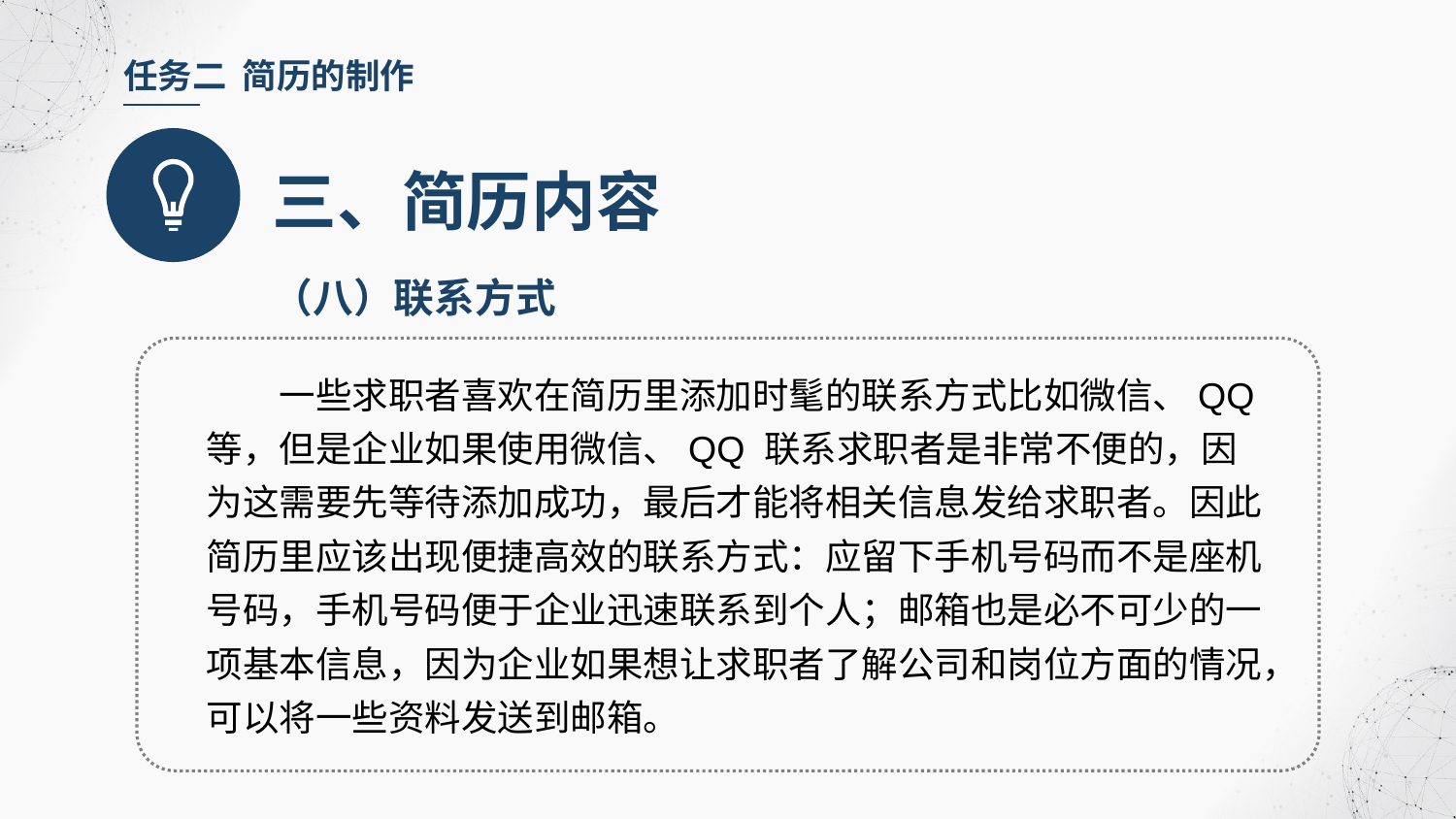

任务二  简历的制作

三、简历内容
（八）联系方式

一些求职者喜欢在简历里添加时髦的联系方式比如微信、QQ 等，但是企业如果使用微信、QQ 联系求职者是非常不便的，因为这需要先等待添加成功，最后才能将相关信息发给求职者。因此简历里应该出现便捷高效的联系方式：应留下手机号码而不是座机号码，手机号码便于企业迅速联系到个人；邮箱也是必不可少的一项基本信息，因为企业如果想让求职者了解公司和岗位方面的情况，可以将一些资料发送到邮箱。